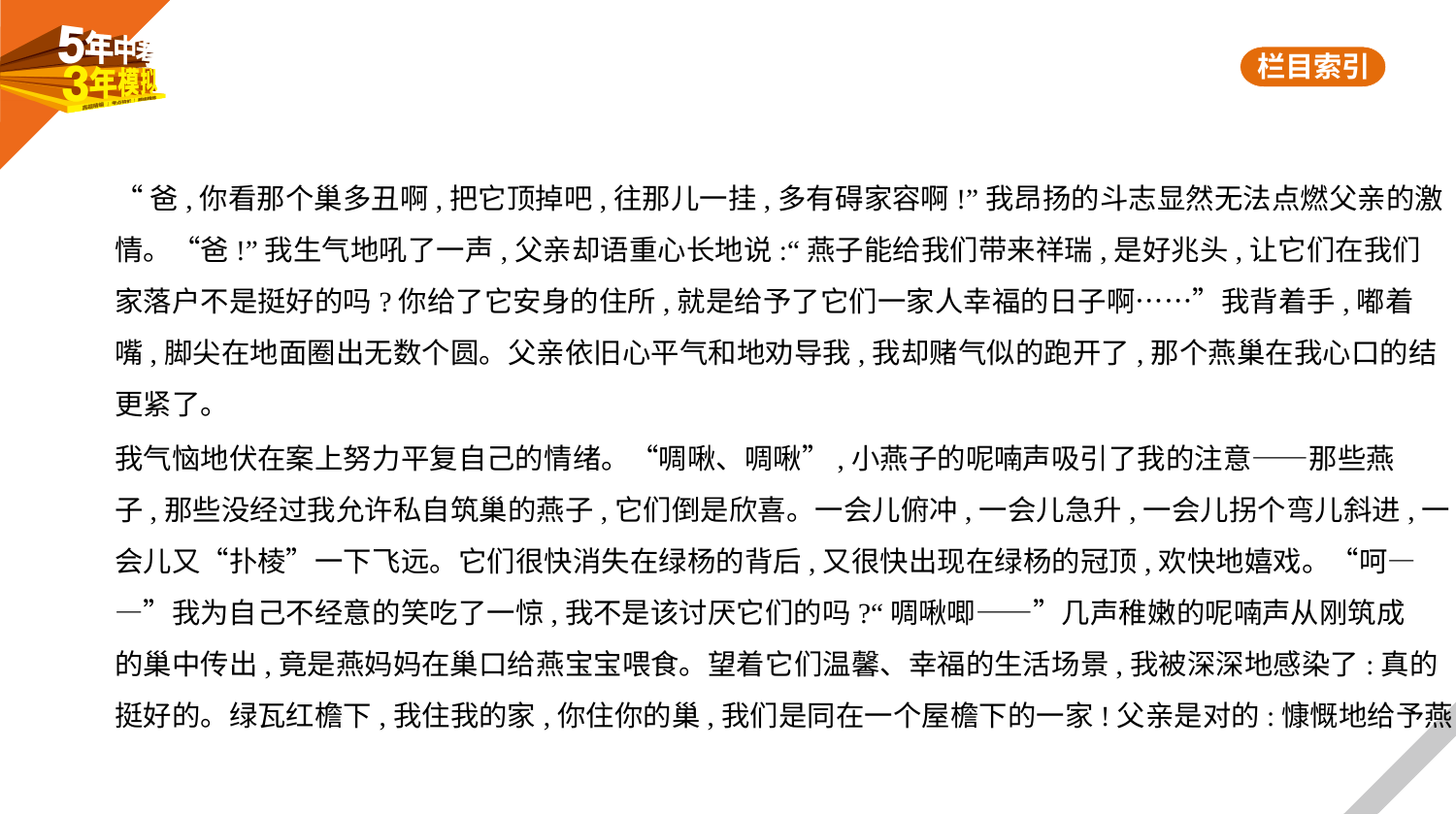

“爸,你看那个巢多丑啊,把它顶掉吧,往那儿一挂,多有碍家容啊!”我昂扬的斗志显然无法点燃父亲的激
情。“爸!”我生气地吼了一声,父亲却语重心长地说:“燕子能给我们带来祥瑞,是好兆头,让它们在我们
家落户不是挺好的吗?你给了它安身的住所,就是给予了它们一家人幸福的日子啊……”我背着手,嘟着
嘴,脚尖在地面圈出无数个圆。父亲依旧心平气和地劝导我,我却赌气似的跑开了,那个燕巢在我心口的结
更紧了。
我气恼地伏在案上努力平复自己的情绪。“啁啾、啁啾”,小燕子的呢喃声吸引了我的注意——那些燕
子,那些没经过我允许私自筑巢的燕子,它们倒是欣喜。一会儿俯冲,一会儿急升,一会儿拐个弯儿斜进,一
会儿又“扑棱”一下飞远。它们很快消失在绿杨的背后,又很快出现在绿杨的冠顶,欢快地嬉戏。“呵—
—”我为自己不经意的笑吃了一惊,我不是该讨厌它们的吗?“啁啾唧——”几声稚嫩的呢喃声从刚筑成
的巢中传出,竟是燕妈妈在巢口给燕宝宝喂食。望着它们温馨、幸福的生活场景,我被深深地感染了:真的
挺好的。绿瓦红檐下,我住我的家,你住你的巢,我们是同在一个屋檐下的一家!父亲是对的:慷慨地给予燕